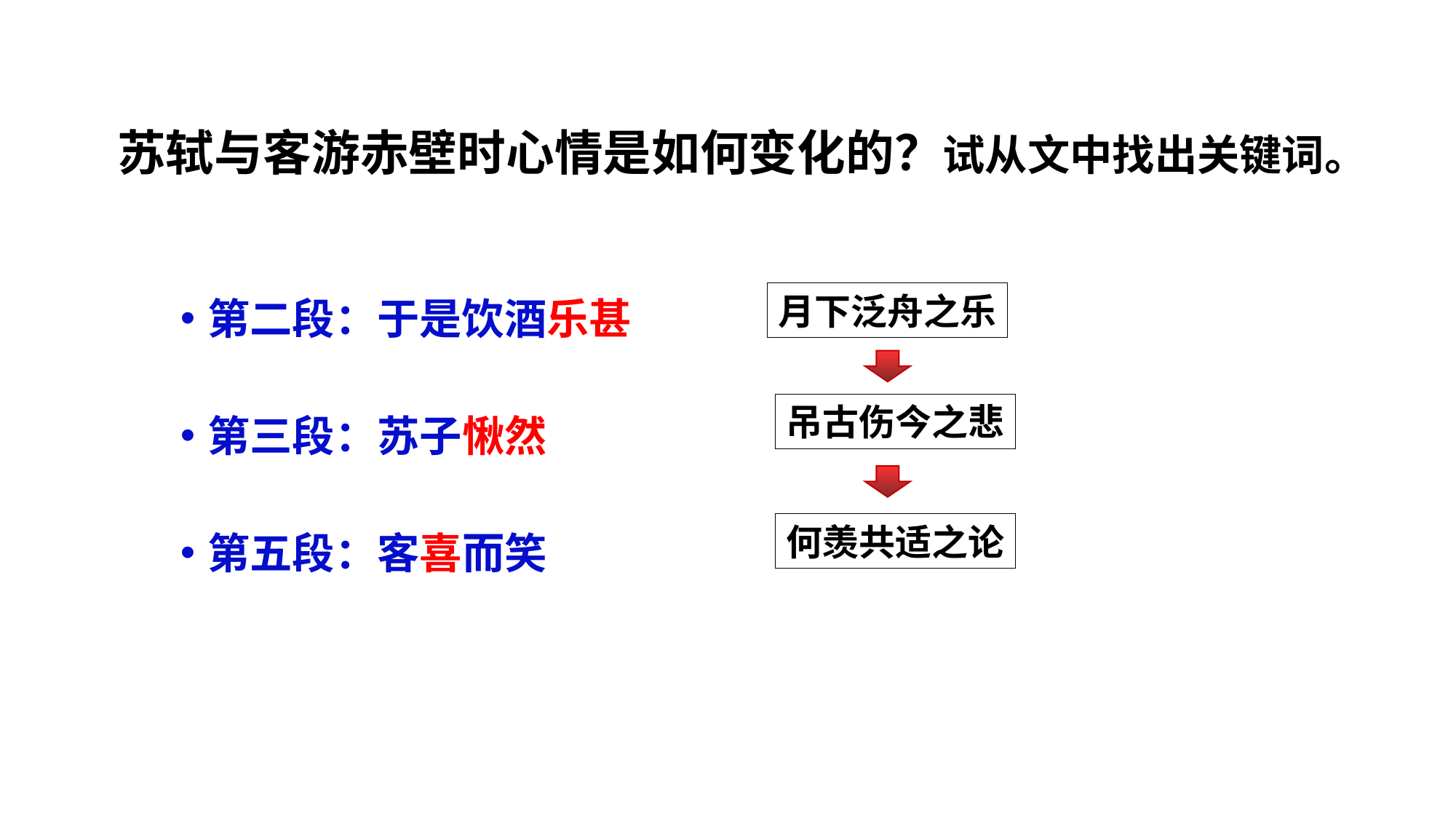

苏轼与客游赤壁时心情是如何变化的？试从文中找出关键词。
第二段：于是饮酒乐甚
第三段：苏子愀然
第五段：客喜而笑
月下泛舟之乐

吊古伤今之悲

何羡共适之论